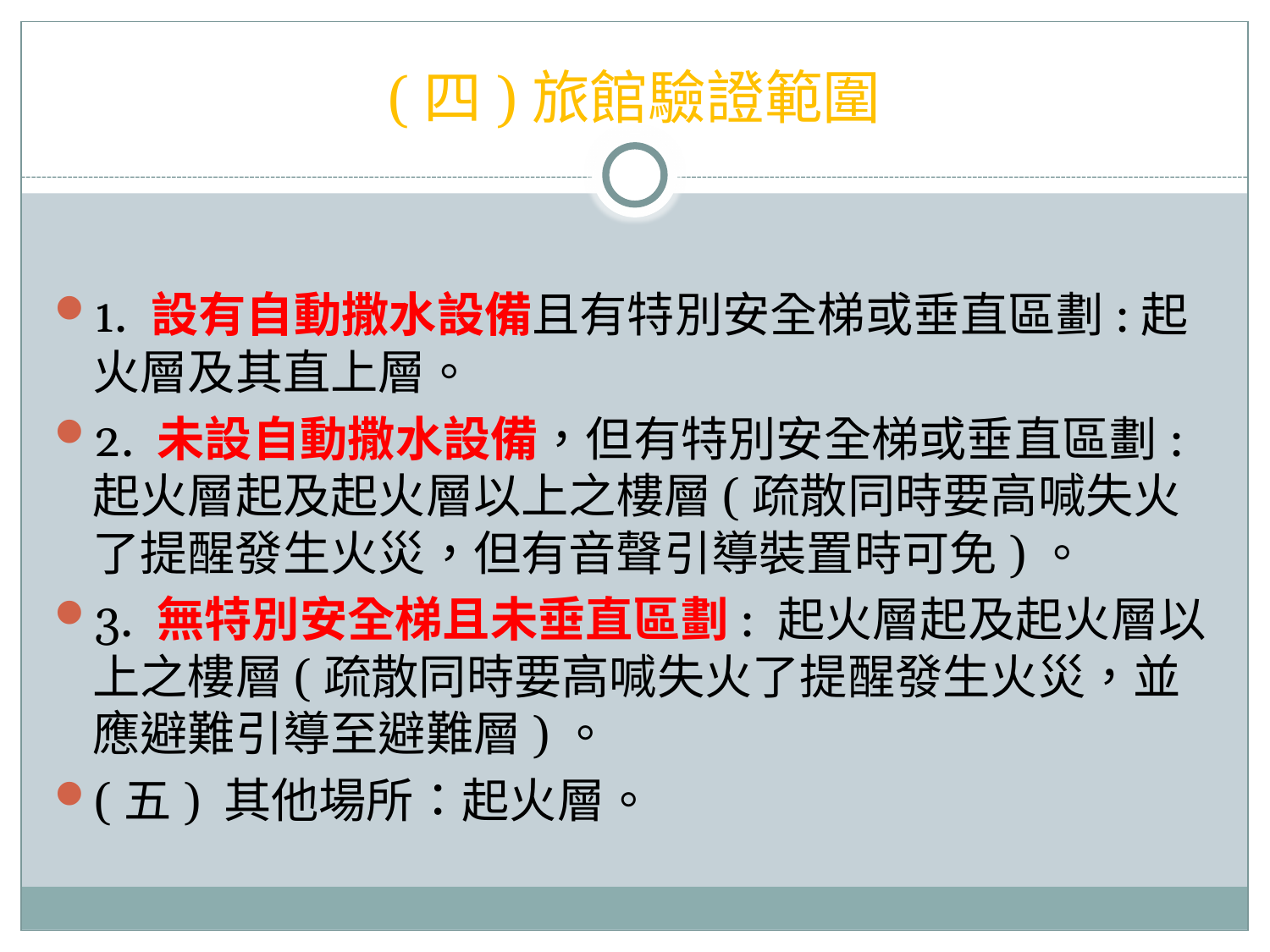

# (四)旅館驗證範圍

1. 設有自動撒水設備且有特別安全梯或垂直區劃:起火層及其直上層。
2. 未設自動撒水設備，但有特別安全梯或垂直區劃:起火層起及起火層以上之樓層(疏散同時要高喊失火了提醒發生火災，但有音聲引導裝置時可免)。
3. 無特別安全梯且未垂直區劃: 起火層起及起火層以上之樓層(疏散同時要高喊失火了提醒發生火災，並應避難引導至避難層)。
(五) 其他場所：起火層。